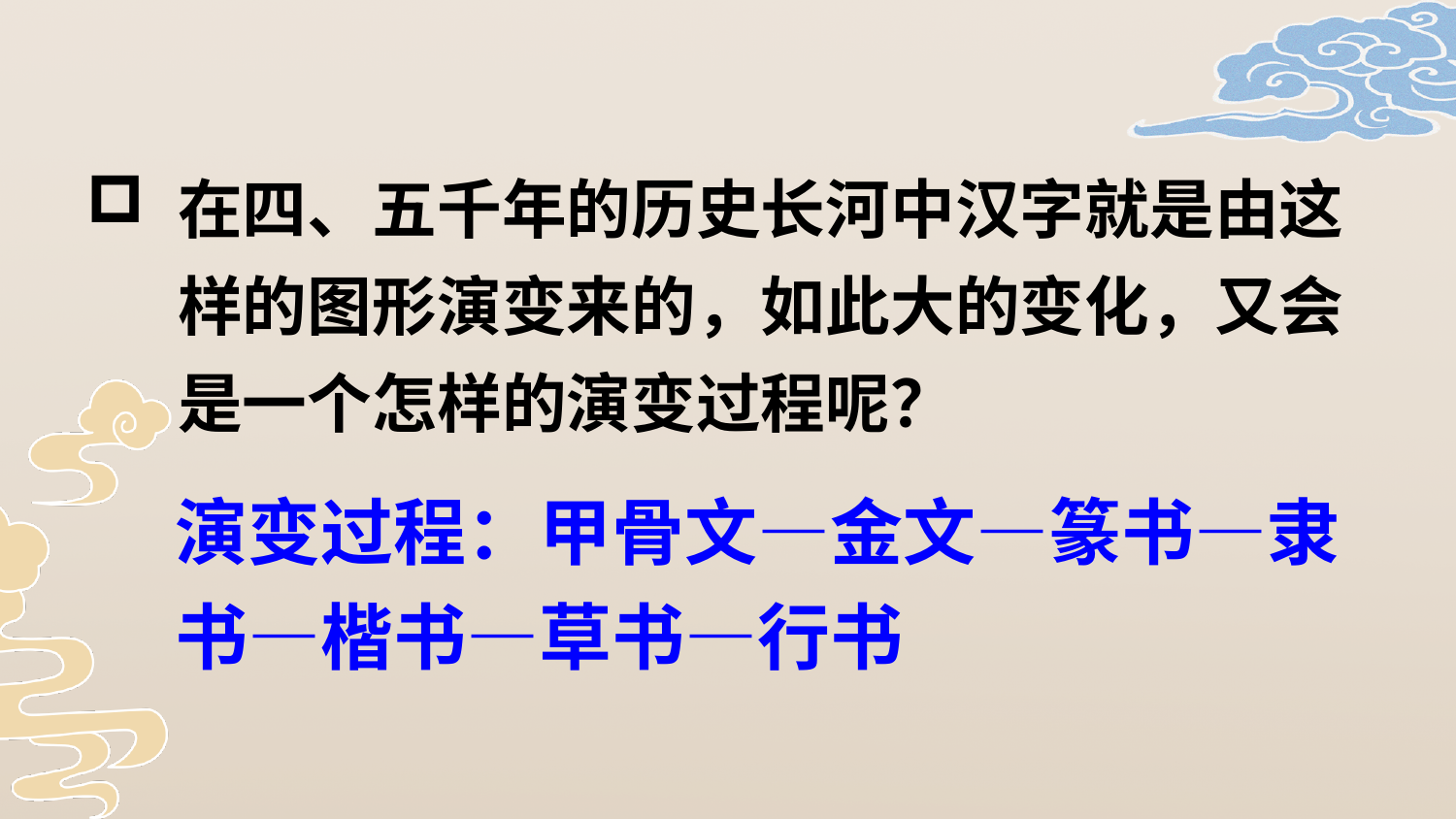

在四、五千年的历史长河中汉字就是由这样的图形演变来的，如此大的变化，又会是一个怎样的演变过程呢？
演变过程：甲骨文—金文—篆书—隶书—楷书—草书—行书